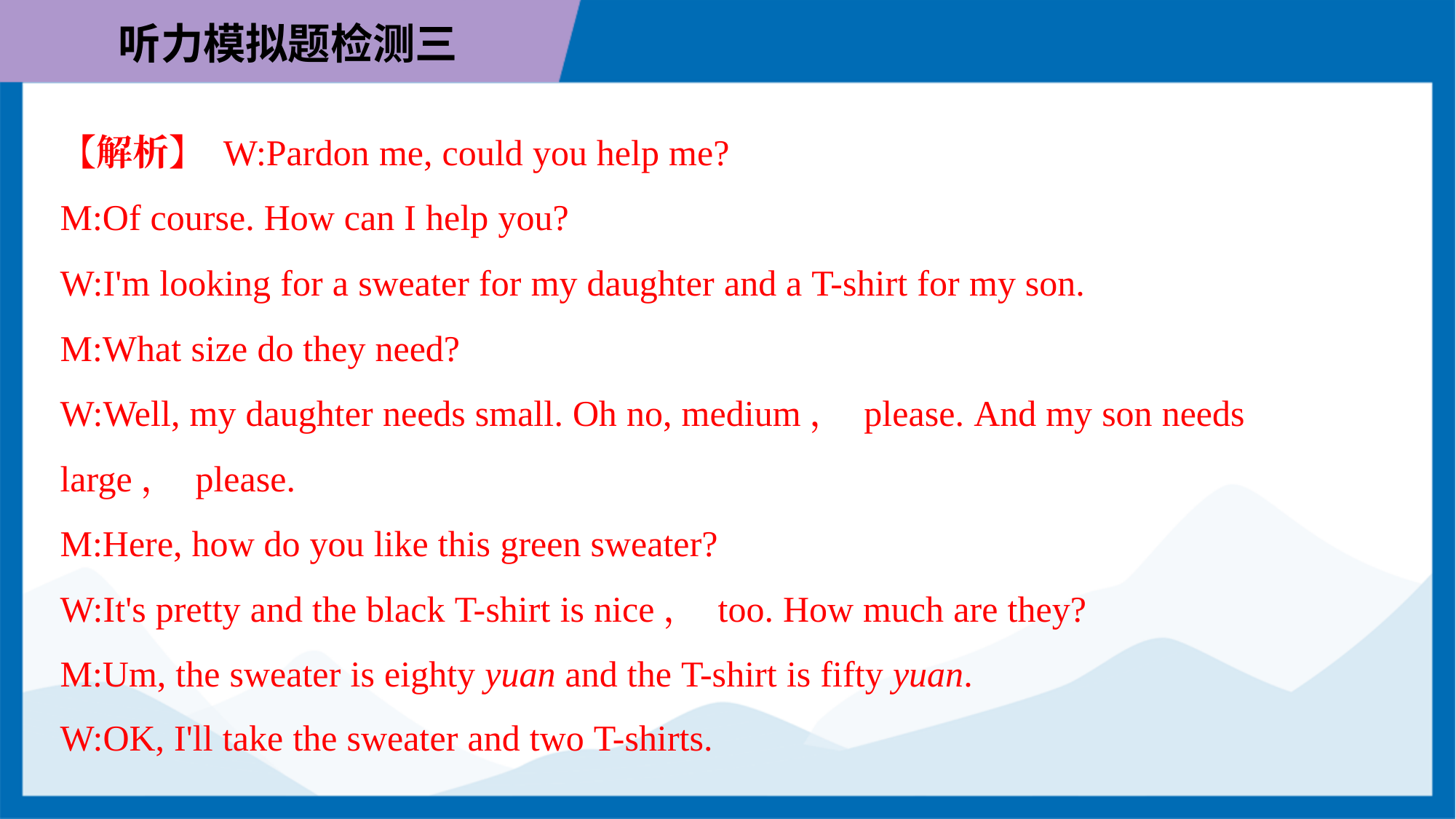

【解析】 W:Pardon me, could you help me?
M:Of course. How can I help you?
W:I'm looking for a sweater for my daughter and a T-shirt for my son.
M:What size do they need?
W:Well, my daughter needs small. Oh no, medium， please. And my son needs
large， please.
M:Here, how do you like this green sweater?
W:It's pretty and the black T-shirt is nice， too. How much are they?
M:Um, the sweater is eighty yuan and the T-shirt is fifty yuan.
W:OK, I'll take the sweater and two T-shirts.